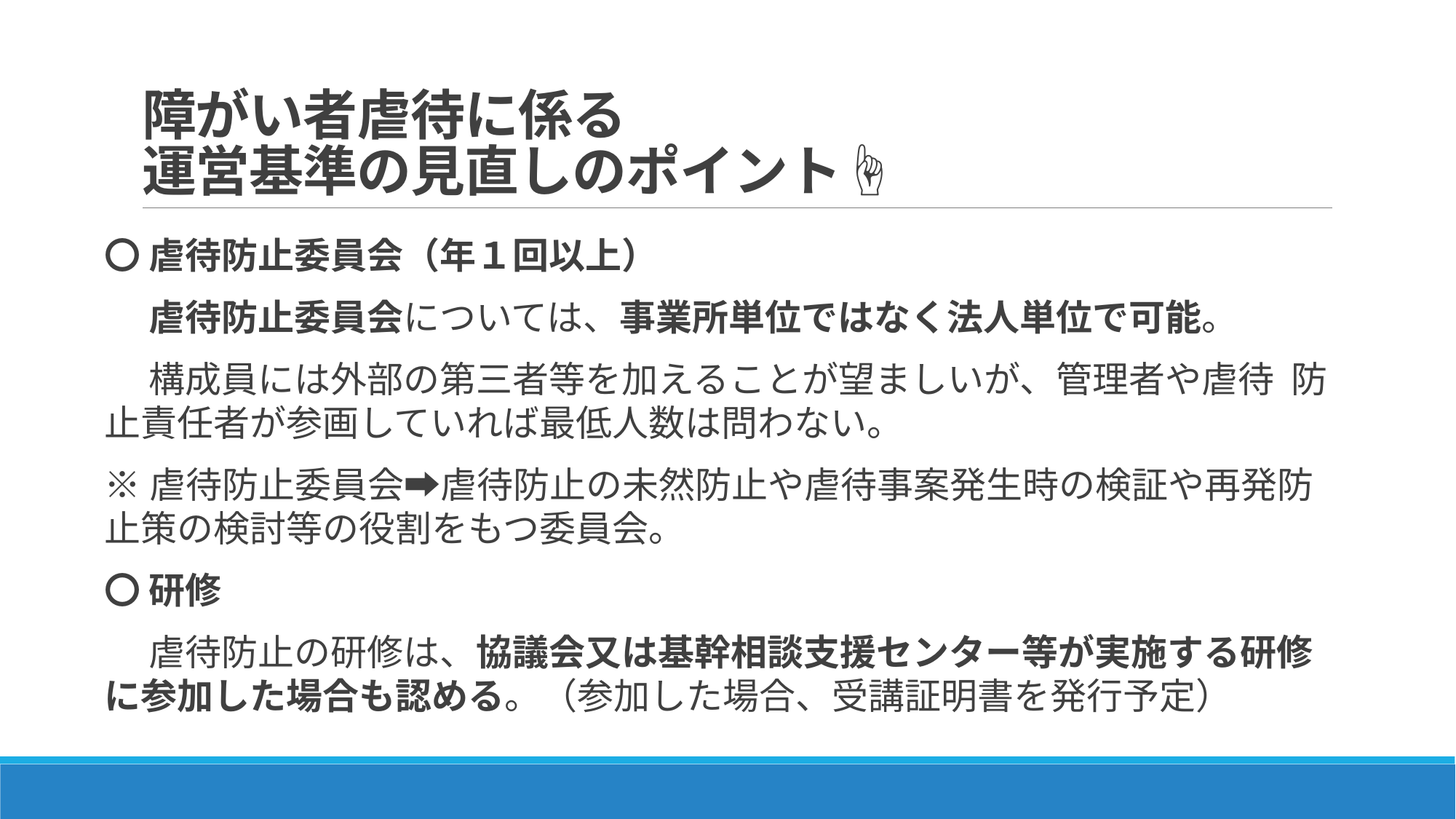

# 障がい者虐待に係る 運営基準の見直しのポイント☝
〇 虐待防止委員会（年１回以上）
　 虐待防止委員会については、事業所単位ではなく法人単位で可能。
　 構成員には外部の第三者等を加えることが望ましいが、管理者や虐待  防止責任者が参画していれば最低人数は問わない。
※虐待防止委員会➡虐待防止の未然防止や虐待事案発生時の検証や再発防止策の検討等の役割をもつ委員会。
〇 研修
　 虐待防止の研修は、協議会又は基幹相談支援センター等が実施する研修に参加した場合も認める。（参加した場合、受講証明書を発行予定）